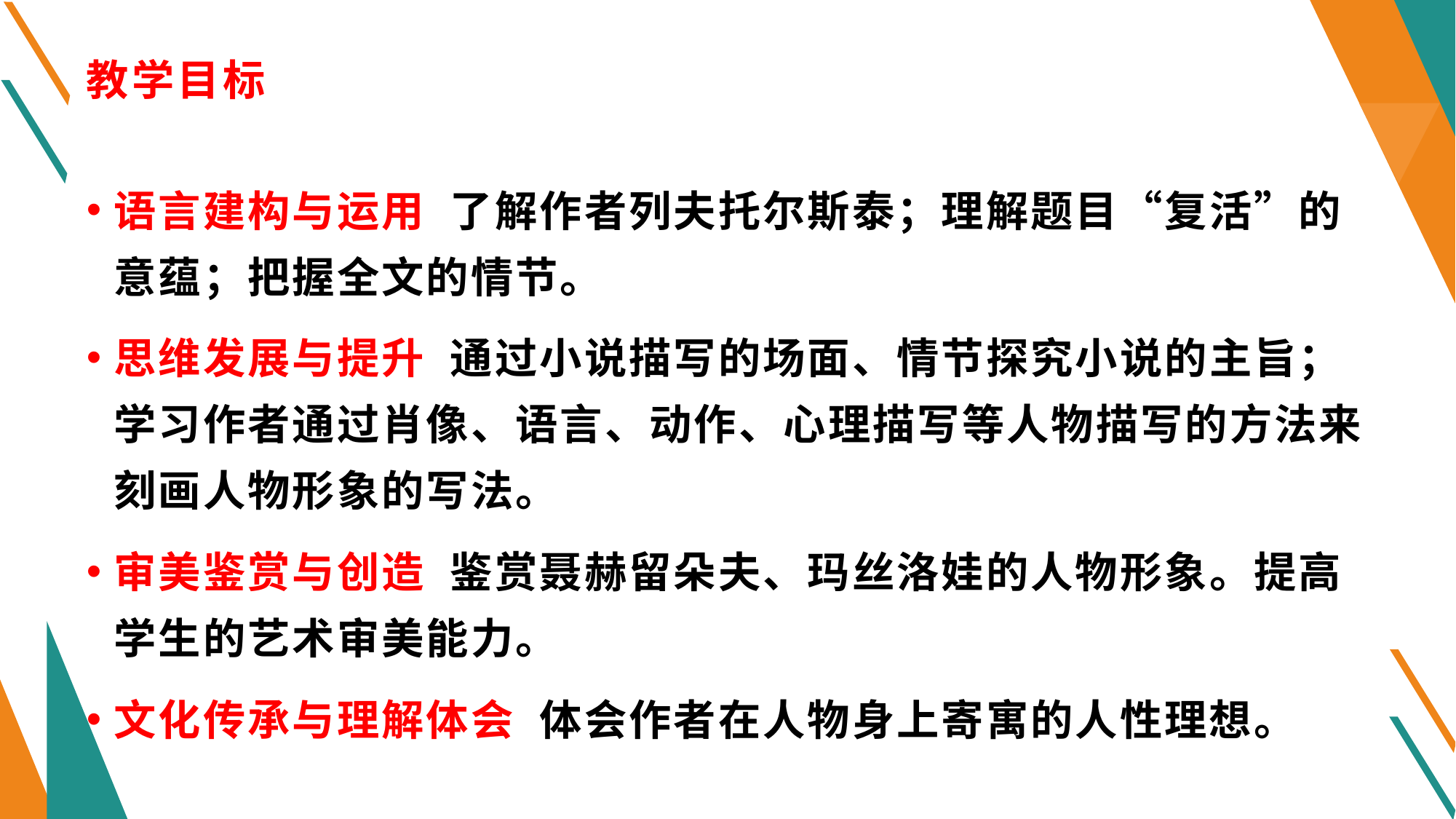

# 教学目标
语言建构与运用  了解作者列夫托尔斯泰；理解题目“复活”的意蕴；把握全文的情节。
思维发展与提升  通过小说描写的场面、情节探究小说的主旨；学习作者通过肖像、语言、动作、心理描写等人物描写的方法来刻画人物形象的写法。
审美鉴赏与创造  鉴赏聂赫留朵夫、玛丝洛娃的人物形象。提高学生的艺术审美能力。
文化传承与理解体会  体会作者在人物身上寄寓的人性理想。